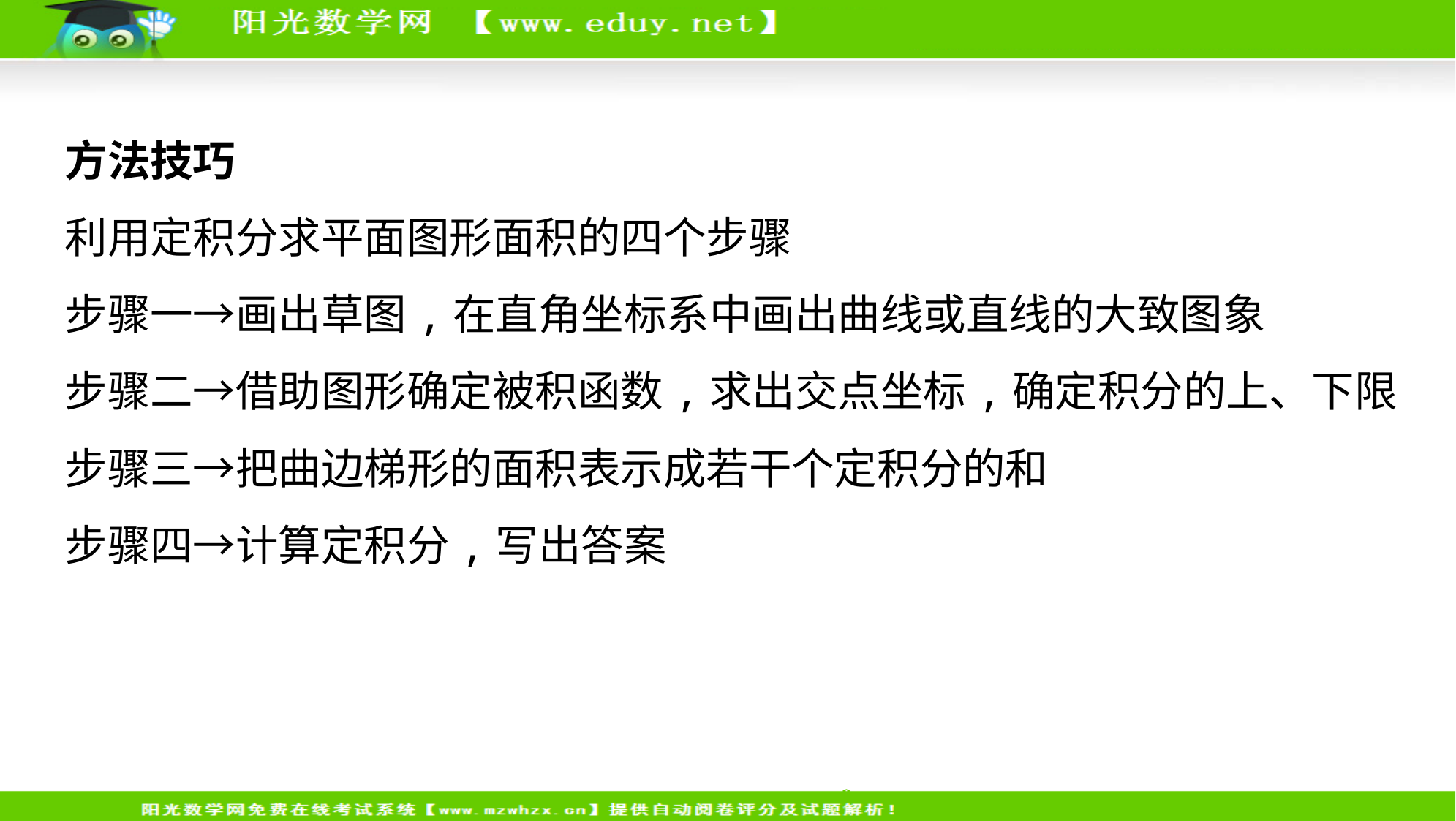

方法技巧
利用定积分求平面图形面积的四个步骤
步骤一→画出草图,在直角坐标系中画出曲线或直线的大致图象
步骤二→借助图形确定被积函数,求出交点坐标,确定积分的上、下限
步骤三→把曲边梯形的面积表示成若干个定积分的和
步骤四→计算定积分,写出答案